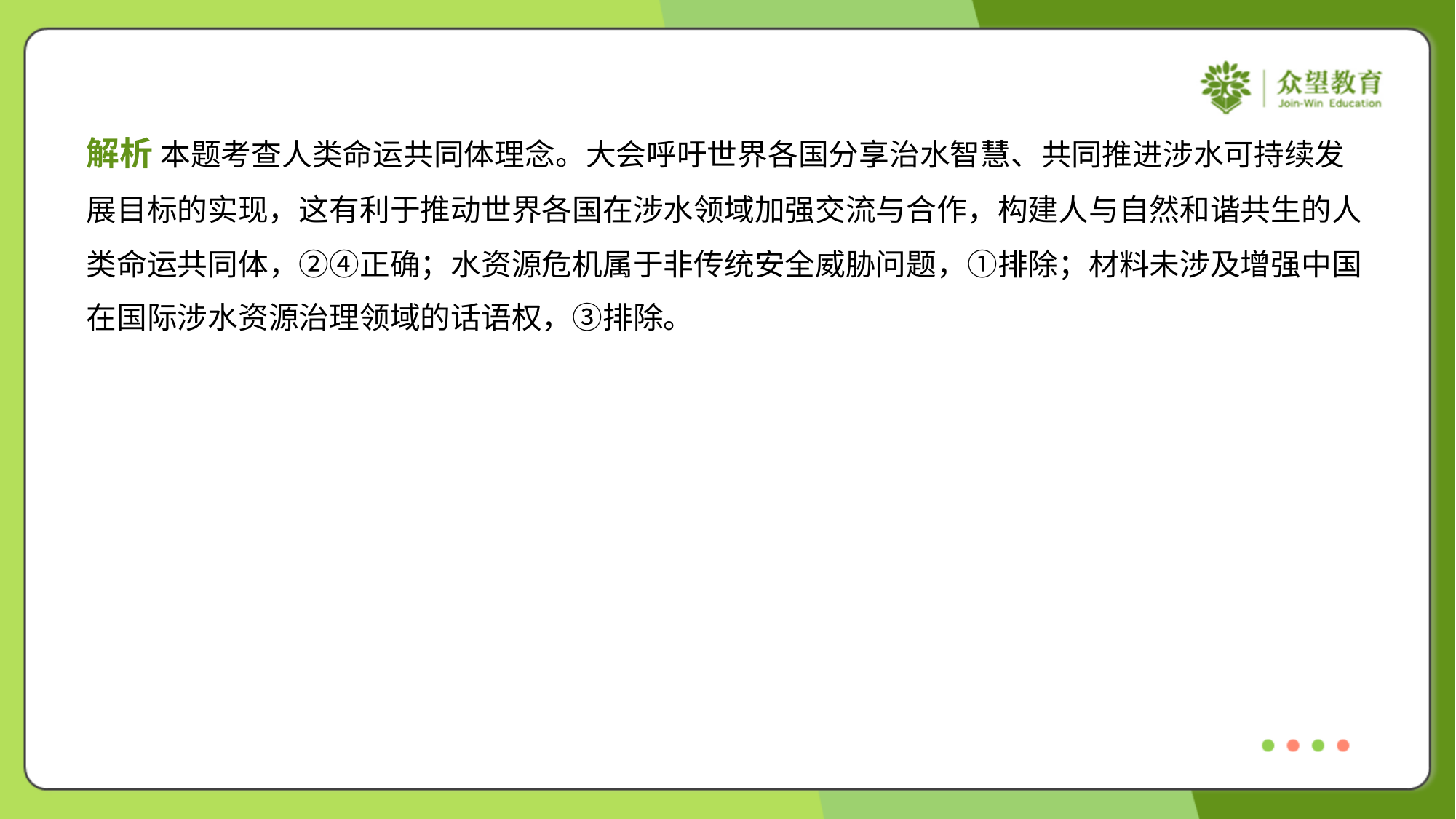

解析 本题考查人类命运共同体理念。大会呼吁世界各国分享治水智慧、共同推进涉水可持续发
展目标的实现，这有利于推动世界各国在涉水领域加强交流与合作，构建人与自然和谐共生的人
类命运共同体，②④正确；水资源危机属于非传统安全威胁问题，①排除；材料未涉及增强中国
在国际涉水资源治理领域的话语权，③排除。